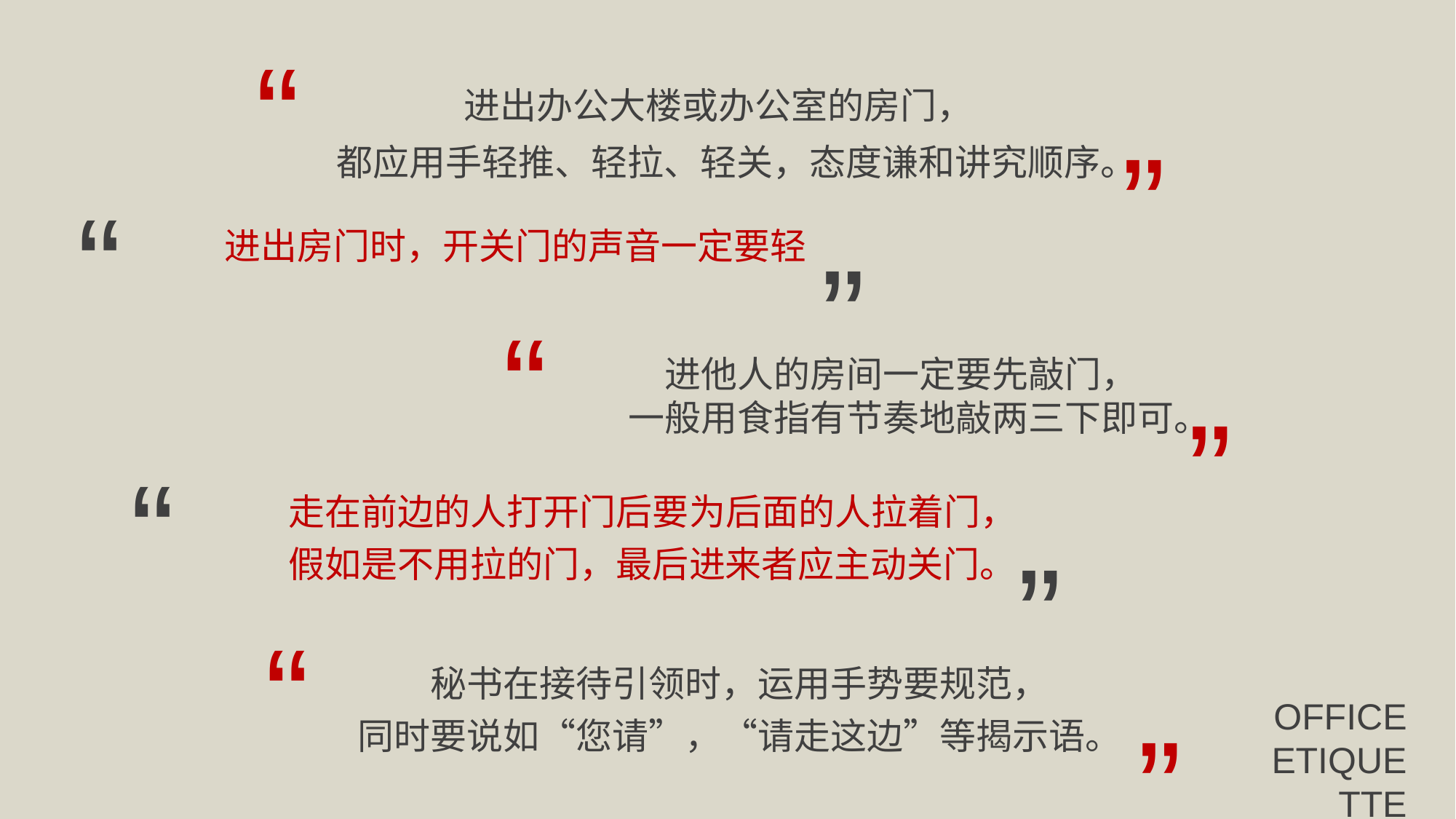

“
进出办公大楼或办公室的房门，
都应用手轻推、轻拉、轻关，态度谦和讲究顺序。
”
“
进出房门时，开关门的声音一定要轻
”
“
进他人的房间一定要先敲门，
一般用食指有节奏地敲两三下即可。
”
“
”
走在前边的人打开门后要为后面的人拉着门，
假如是不用拉的门，最后进来者应主动关门。
“
”
秘书在接待引领时，运用手势要规范，
同时要说如“您请”，“请走这边”等揭示语。
OFFICE ETIQUETTE